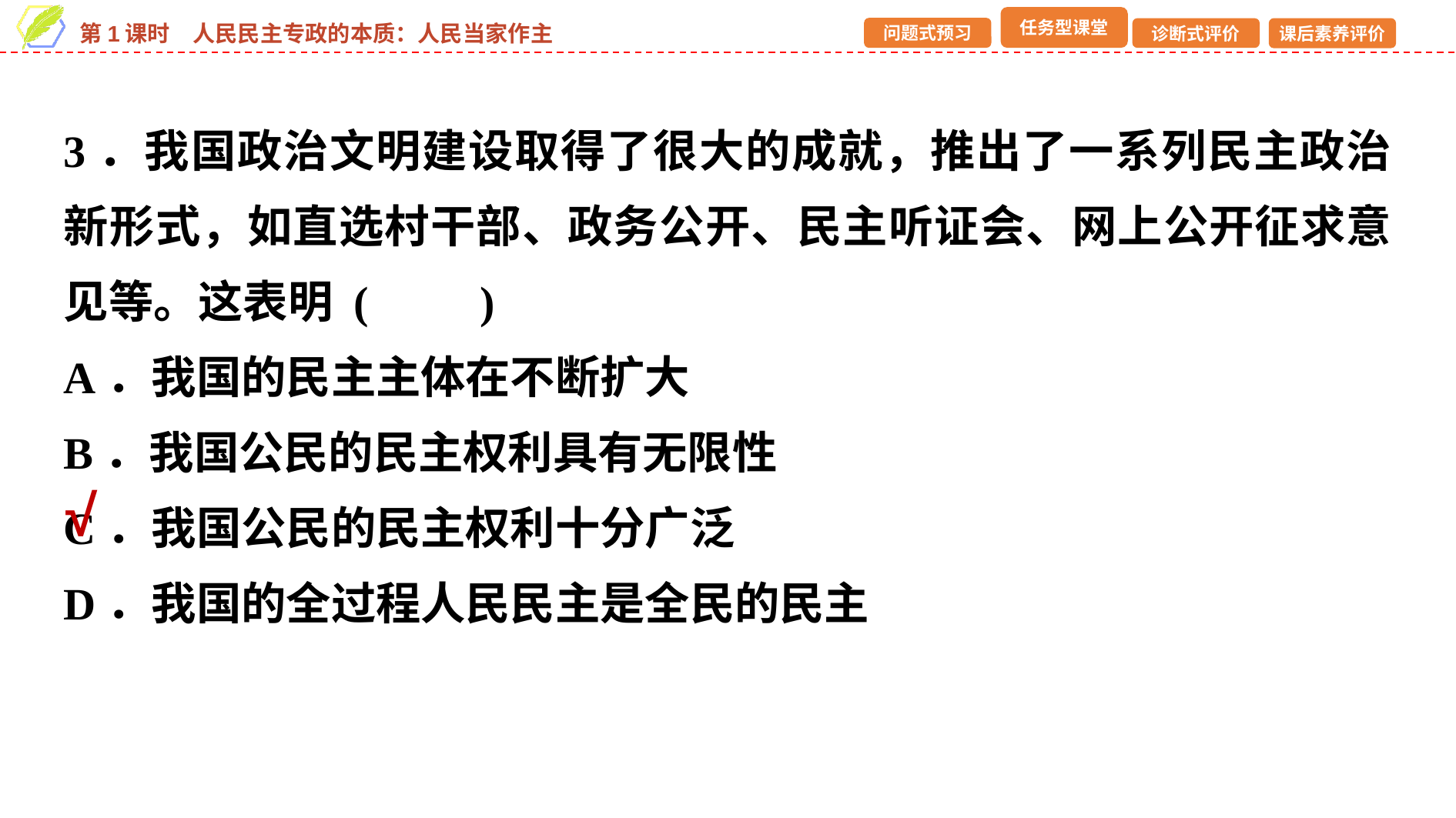

3．我国政治文明建设取得了很大的成就，推出了一系列民主政治新形式，如直选村干部、政务公开、民主听证会、网上公开征求意见等。这表明 (　　)
A．我国的民主主体在不断扩大
B．我国公民的民主权利具有无限性
C．我国公民的民主权利十分广泛
D．我国的全过程人民民主是全民的民主
√